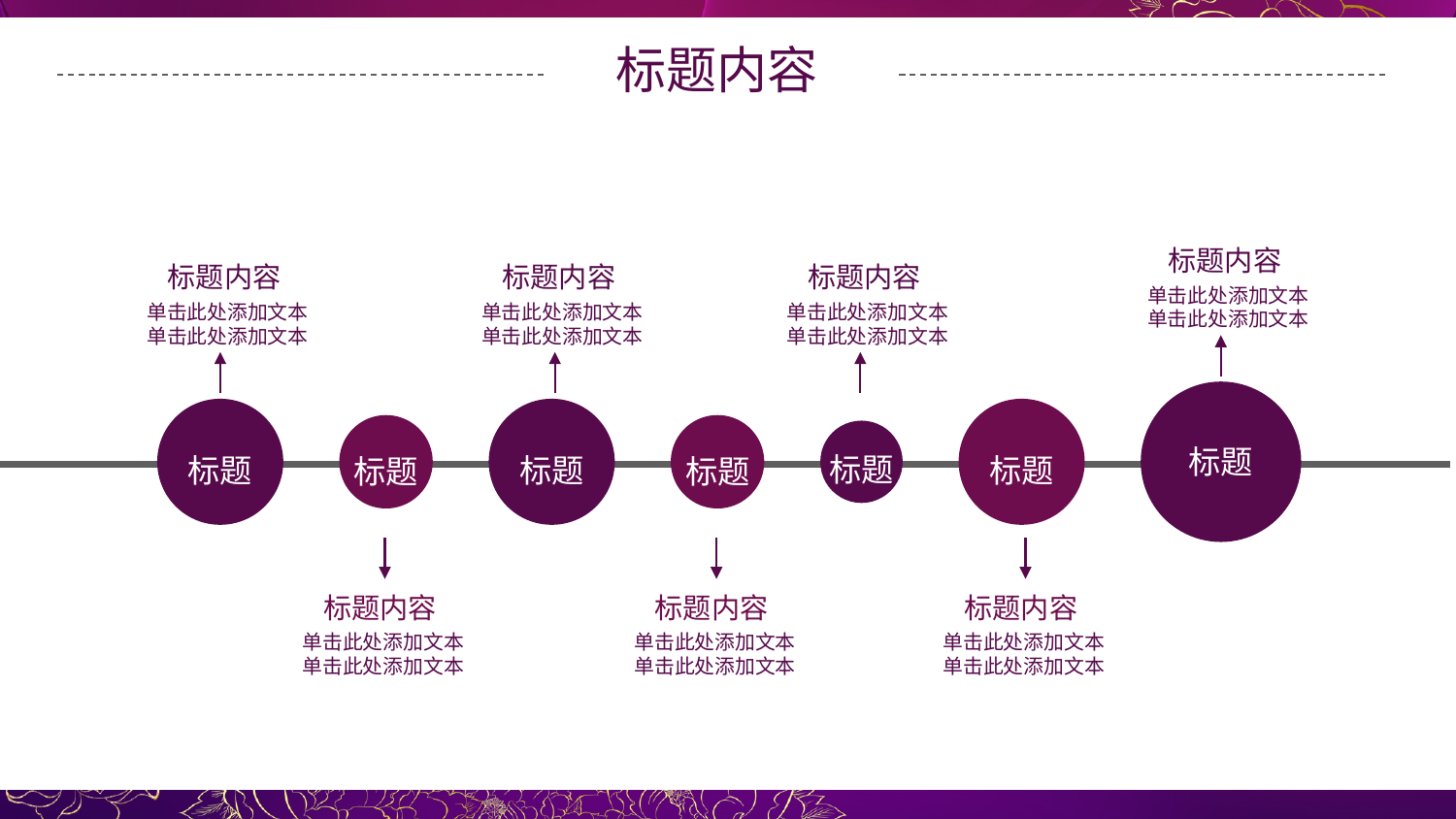

标题内容
标题内容
单击此处添加文本
单击此处添加文本
标题内容
单击此处添加文本
单击此处添加文本
标题内容
单击此处添加文本
单击此处添加文本
标题内容
单击此处添加文本
单击此处添加文本

标题

标题

标题

标题

标题

标题

标题
标题内容
单击此处添加文本
单击此处添加文本
标题内容
单击此处添加文本
单击此处添加文本
标题内容
单击此处添加文本
单击此处添加文本